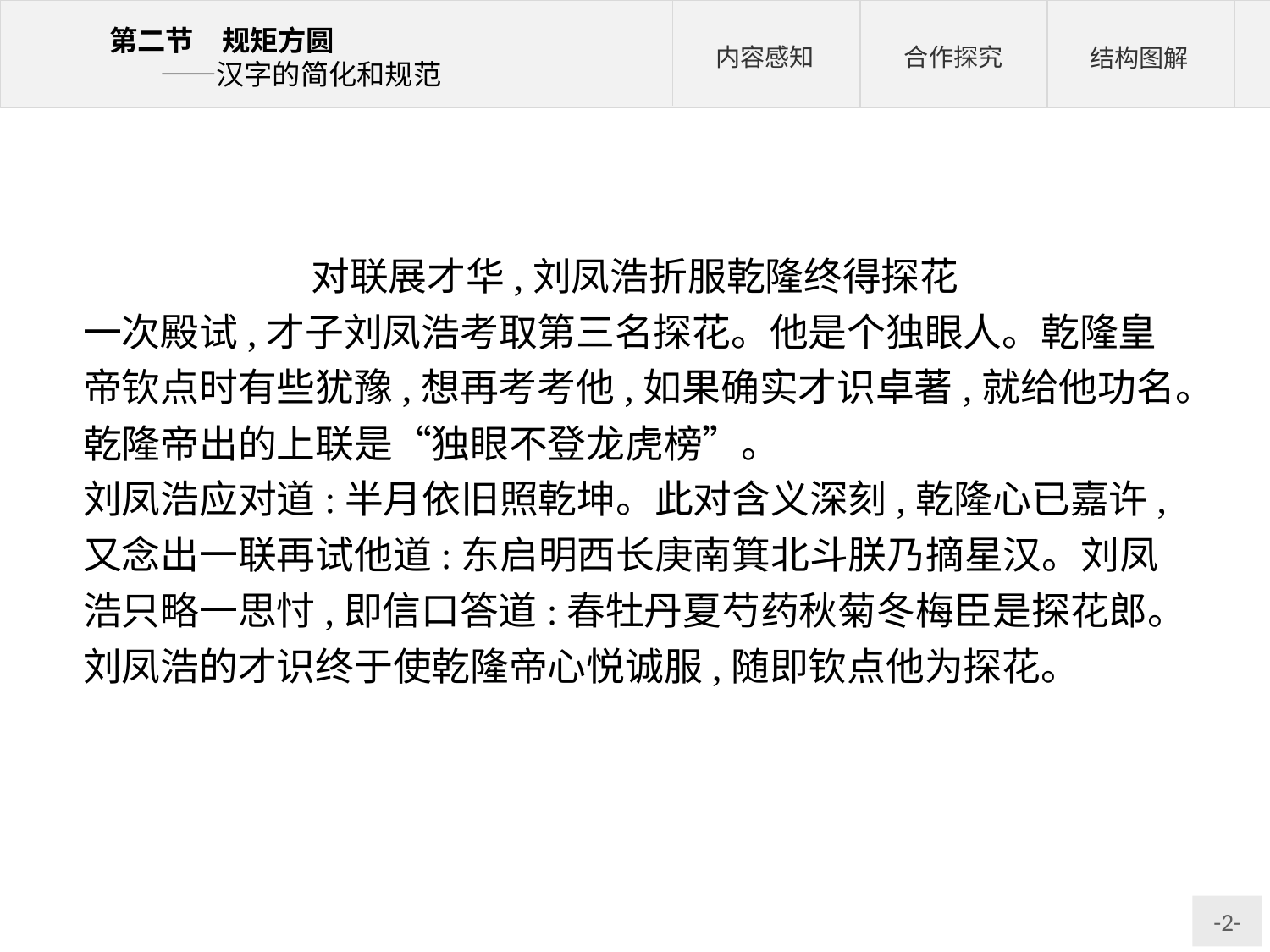

对联展才华,刘凤浩折服乾隆终得探花
一次殿试,才子刘凤浩考取第三名探花。他是个独眼人。乾隆皇帝钦点时有些犹豫,想再考考他,如果确实才识卓著,就给他功名。乾隆帝出的上联是“独眼不登龙虎榜”。
刘凤浩应对道:半月依旧照乾坤。此对含义深刻,乾隆心已嘉许,又念出一联再试他道:东启明西长庚南箕北斗朕乃摘星汉。刘凤浩只略一思忖,即信口答道:春牡丹夏芍药秋菊冬梅臣是探花郎。刘凤浩的才识终于使乾隆帝心悦诚服,随即钦点他为探花。